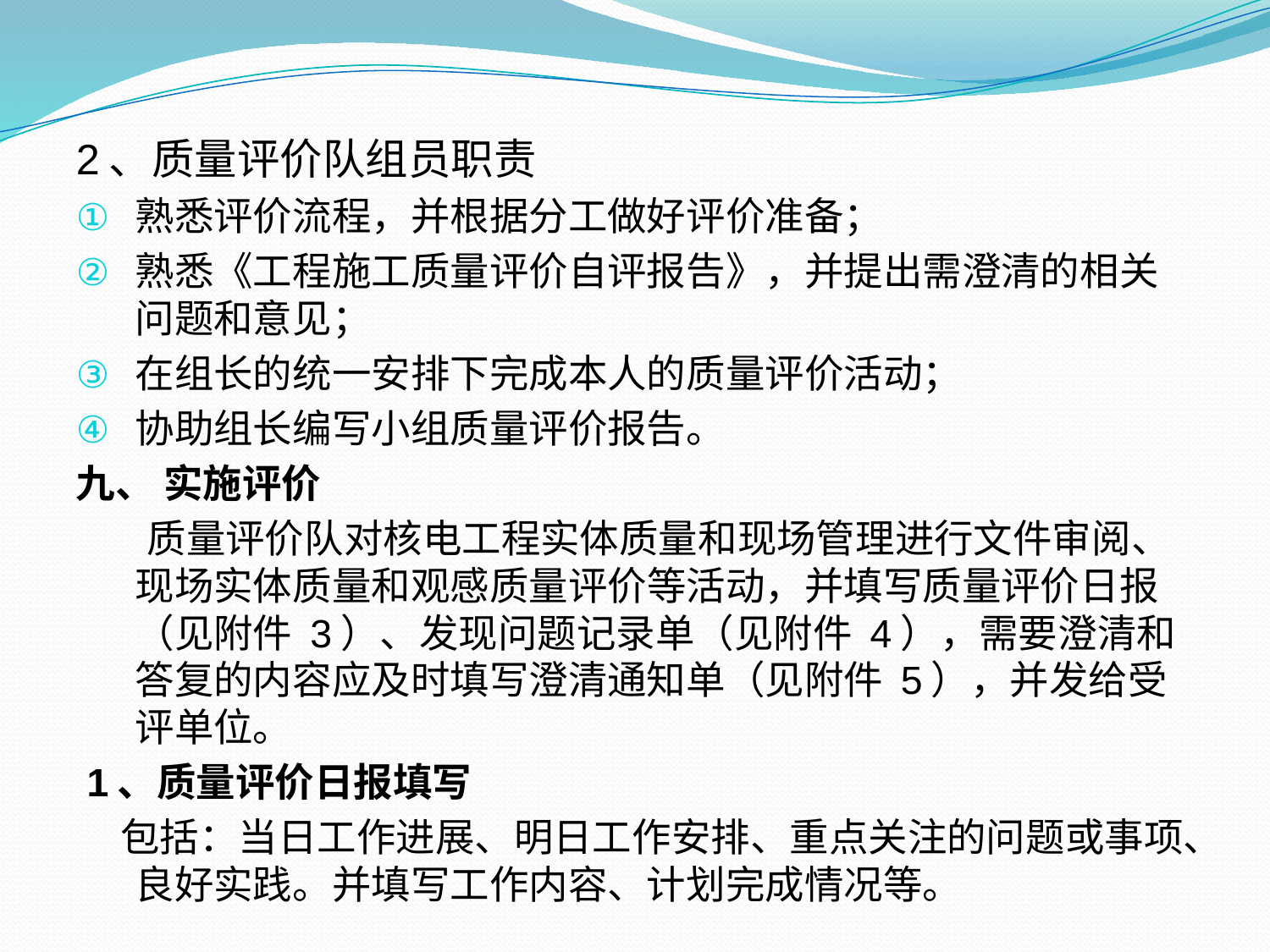

2、质量评价队组员职责
熟悉评价流程，并根据分工做好评价准备；
熟悉《工程施工质量评价自评报告》，并提出需澄清的相关问题和意见；
在组长的统一安排下完成本人的质量评价活动；
协助组长编写小组质量评价报告。
九、 实施评价
       质量评价队对核电工程实体质量和现场管理进行文件审阅、现场实体质量和观感质量评价等活动，并填写质量评价日报（见附件 3）、发现问题记录单（见附件 4），需要澄清和答复的内容应及时填写澄清通知单（见附件 5），并发给受评单位。
 1、质量评价日报填写
    包括：当日工作进展、明日工作安排、重点关注的问题或事项、良好实践。并填写工作内容、计划完成情况等。